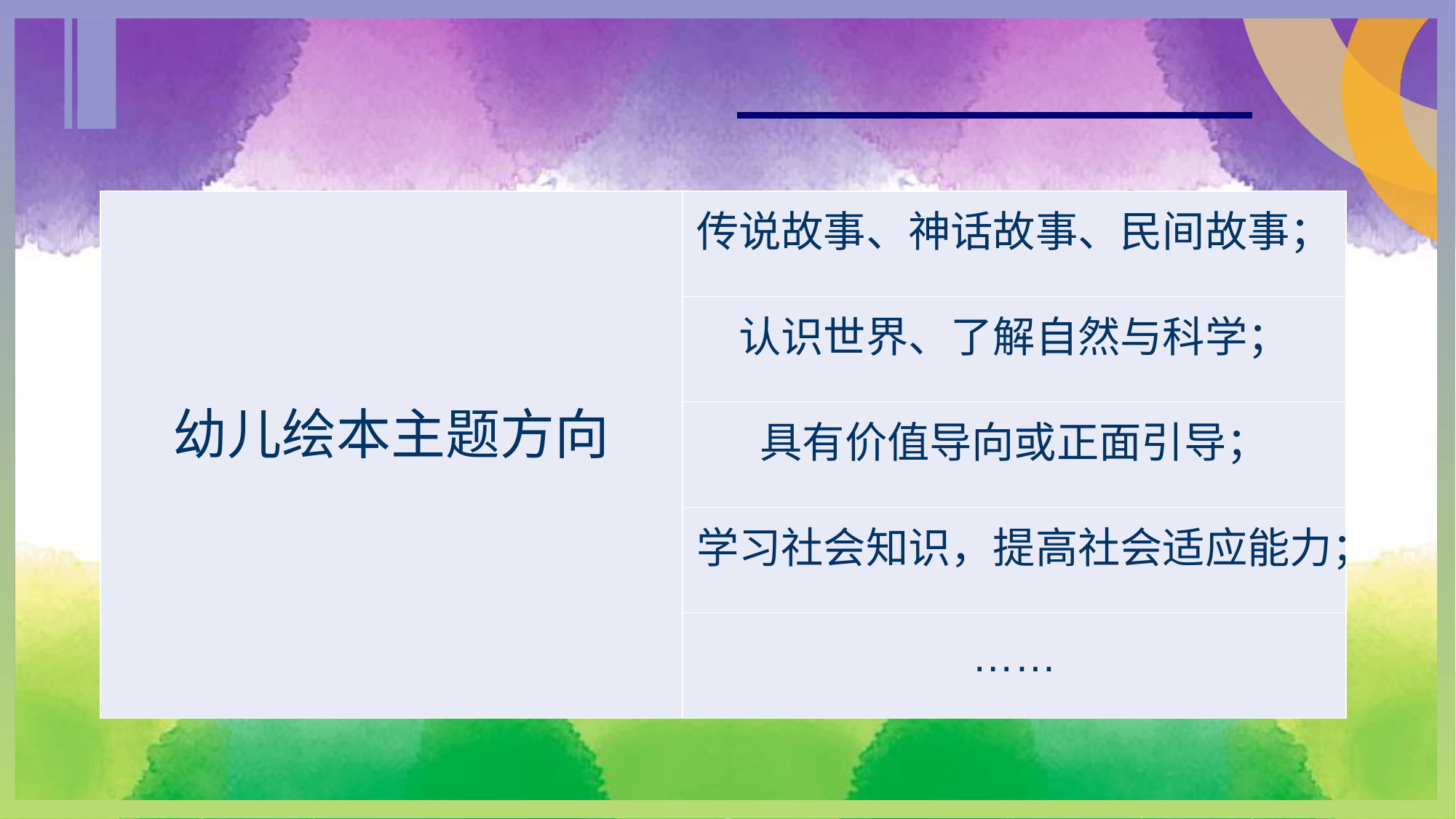

| 幼儿绘本主题方向 | 传说故事、神话故事、民间故事； |
| --- | --- |
|  | 认识世界、了解自然与科学； |
|  | 具有价值导向或正面引导； |
|  | 学习社会知识，提高社会适应能力； |
|  | …… |